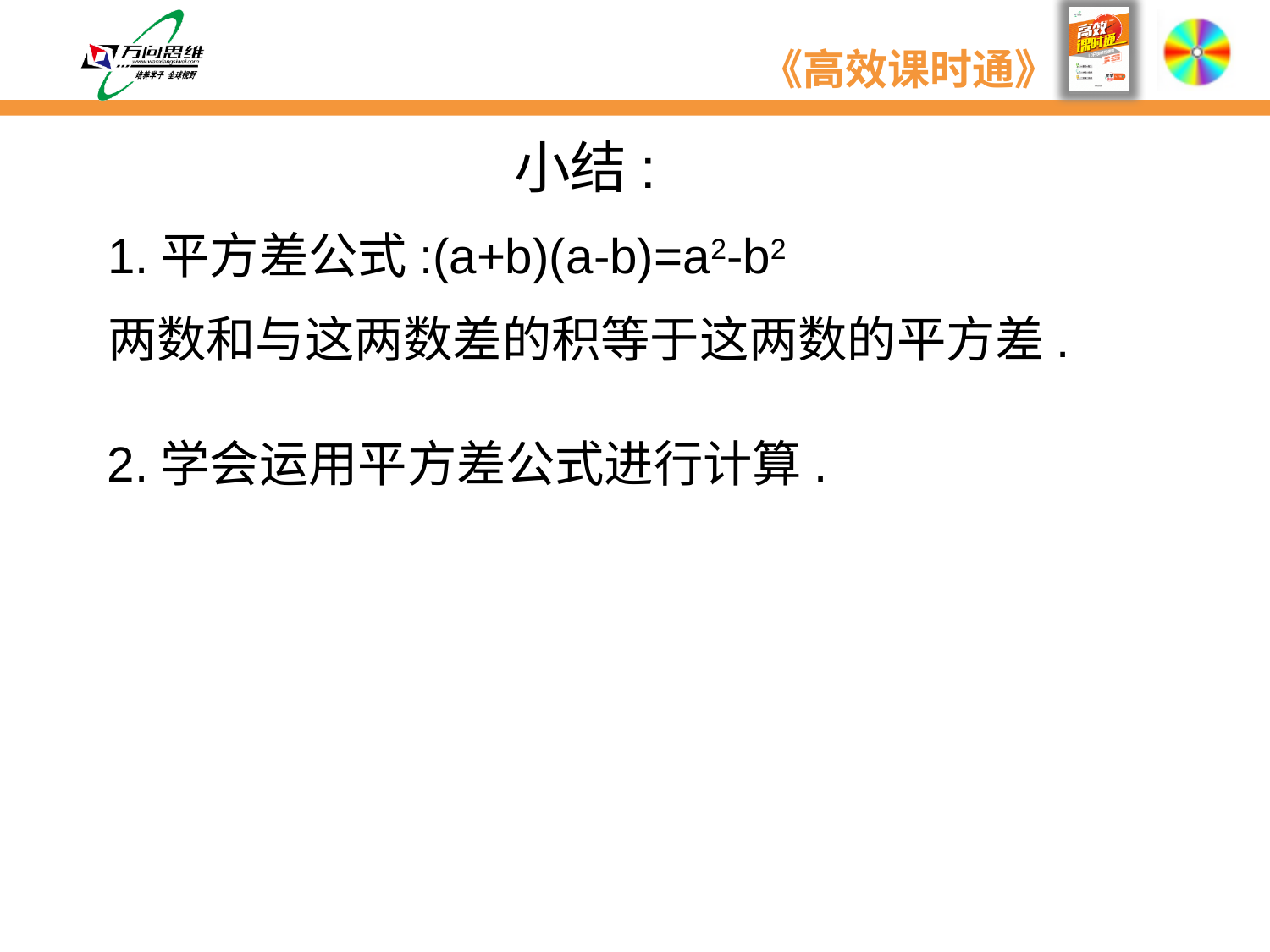

小结:
1.平方差公式:(a+b)(a-b)=a2-b2
两数和与这两数差的积等于这两数的平方差.
2.学会运用平方差公式进行计算.